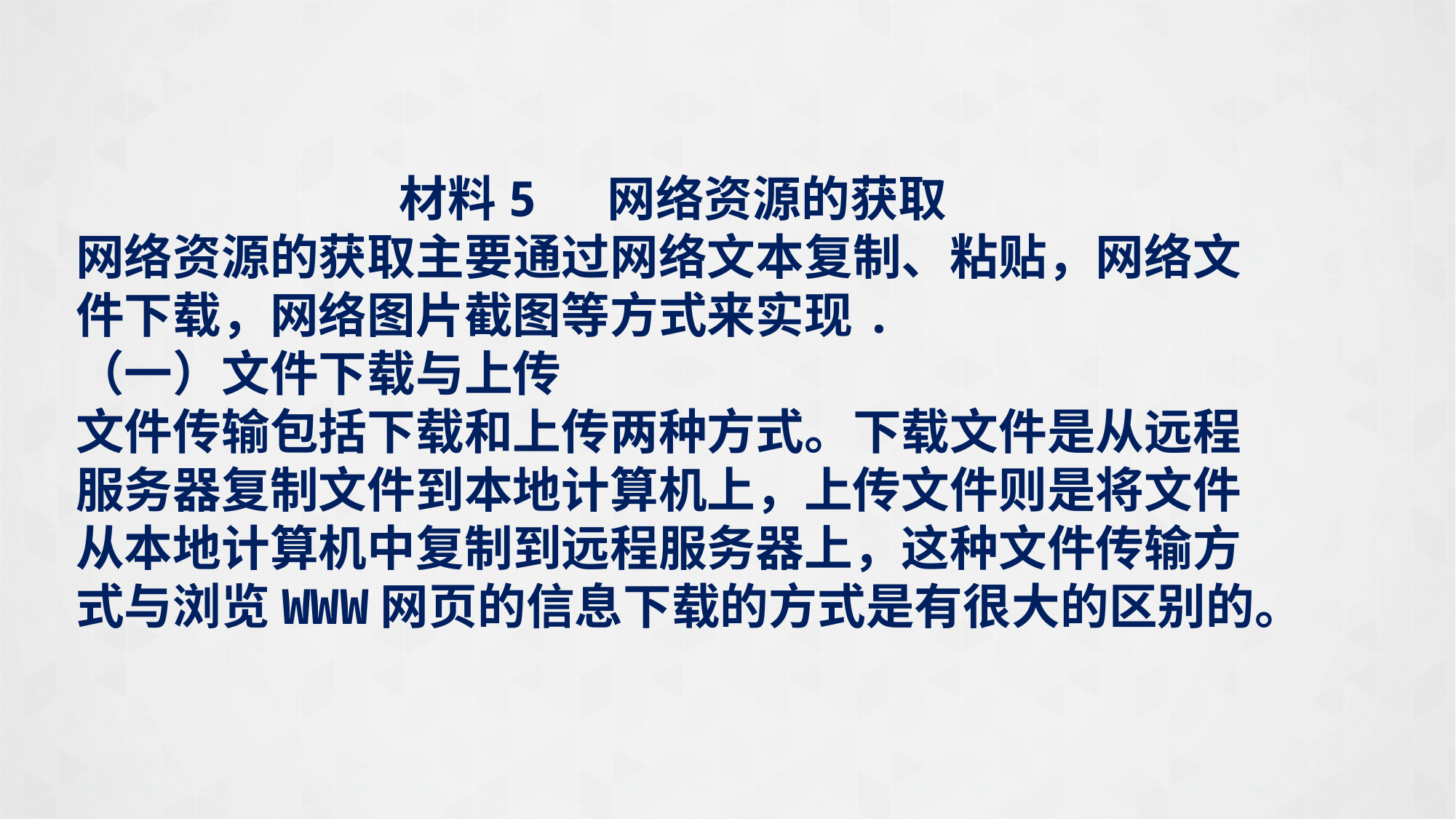

材料5  网络资源的获取
网络资源的获取主要通过网络文本复制、粘贴，网络文件下载，网络图片截图等方式来实现.
（一）文件下载与上传
文件传输包括下载和上传两种方式。下载文件是从远程服务器复制文件到本地计算机上，上传文件则是将文件从本地计算机中复制到远程服务器上，这种文件传输方式与浏览WWW网页的信息下载的方式是有很大的区别的。